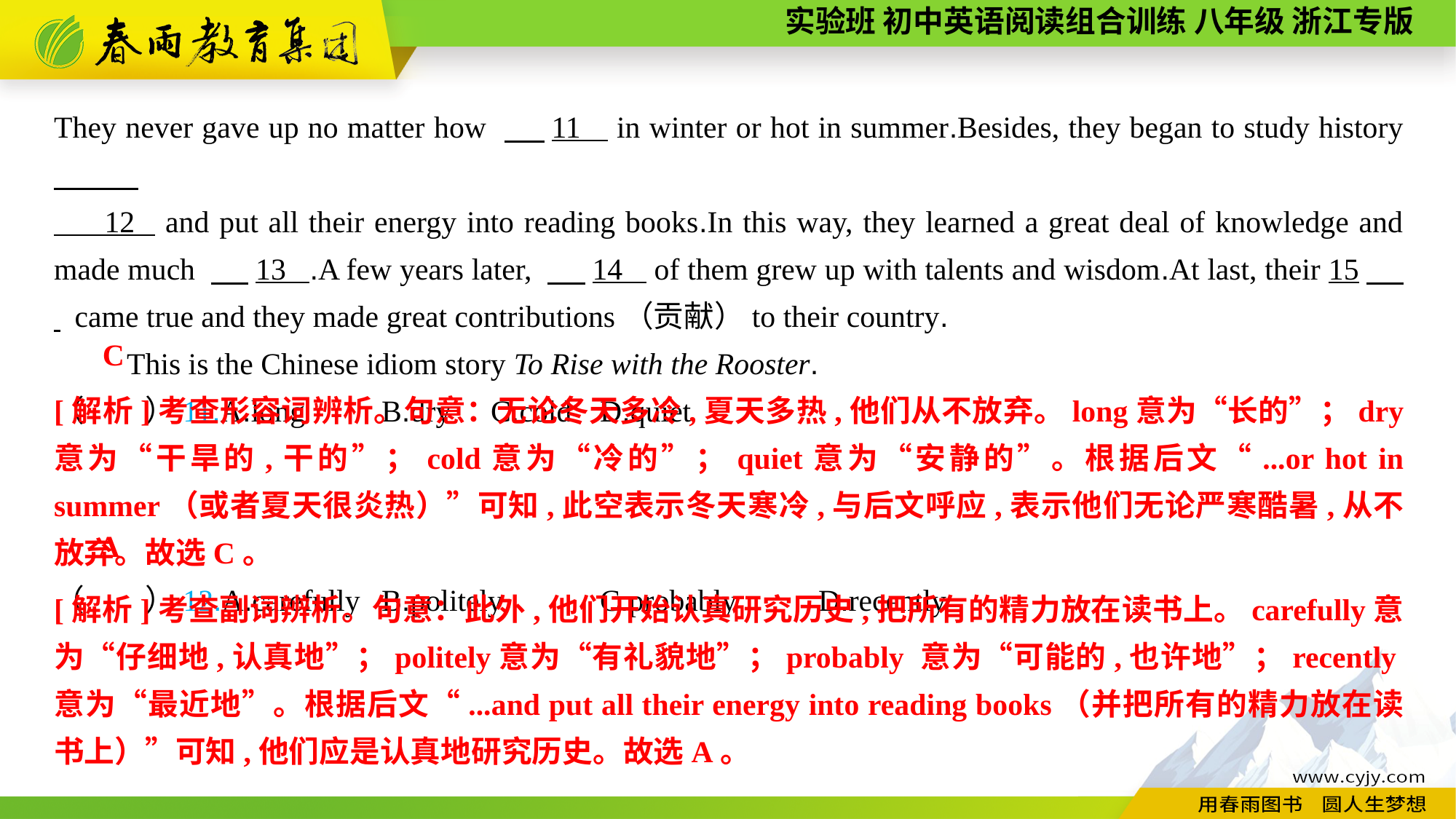

They never gave up no matter how 　 11    in winter or hot in summer.Besides, they began to study history
     12   and put all their energy into reading books.In this way, they learned a great deal of knowledge and made much 　 13   .A few years later, 　 14    of them grew up with talents and wisdom.At last, their 15　    came true and they made great contributions（贡献）to their country.
This is the Chinese idiom story To Rise with the Rooster.
（　　）11.A.long	B.dry	C.cold	D.quiet

（　　）12.A.carefully	B.politely	C.probably	D.recently
C
[解析]考查形容词辨析。句意：无论冬天多冷,夏天多热,他们从不放弃。long意为“长的”；dry 意为“干旱的,干的”；cold意为“冷的”；quiet意为“安静的”。根据后文“...or hot in summer（或者夏天很炎热）”可知,此空表示冬天寒冷,与后文呼应,表示他们无论严寒酷暑,从不放弃。故选C。
A
[解析]考查副词辨析。句意：此外,他们开始认真研究历史,把所有的精力放在读书上。carefully意为“仔细地,认真地”；politely意为“有礼貌地”；probably 意为“可能的,也许地”；recently意为“最近地”。根据后文“...and put all their energy into reading books（并把所有的精力放在读书上）”可知,他们应是认真地研究历史。故选A。